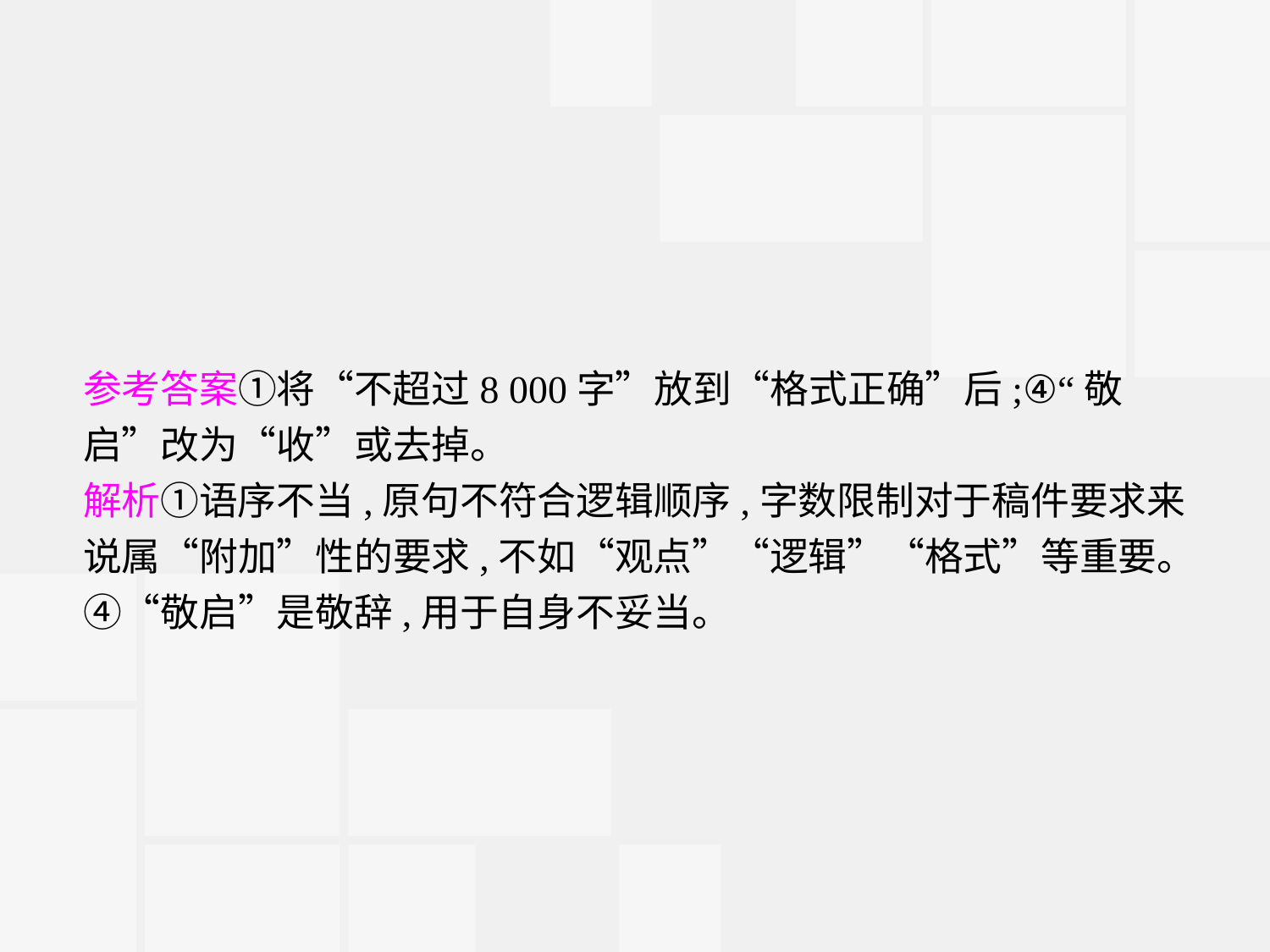

参考答案①将“不超过8 000字”放到“格式正确”后;④“敬启”改为“收”或去掉。
解析①语序不当,原句不符合逻辑顺序,字数限制对于稿件要求来说属“附加”性的要求,不如“观点”“逻辑”“格式”等重要。④“敬启”是敬辞,用于自身不妥当。